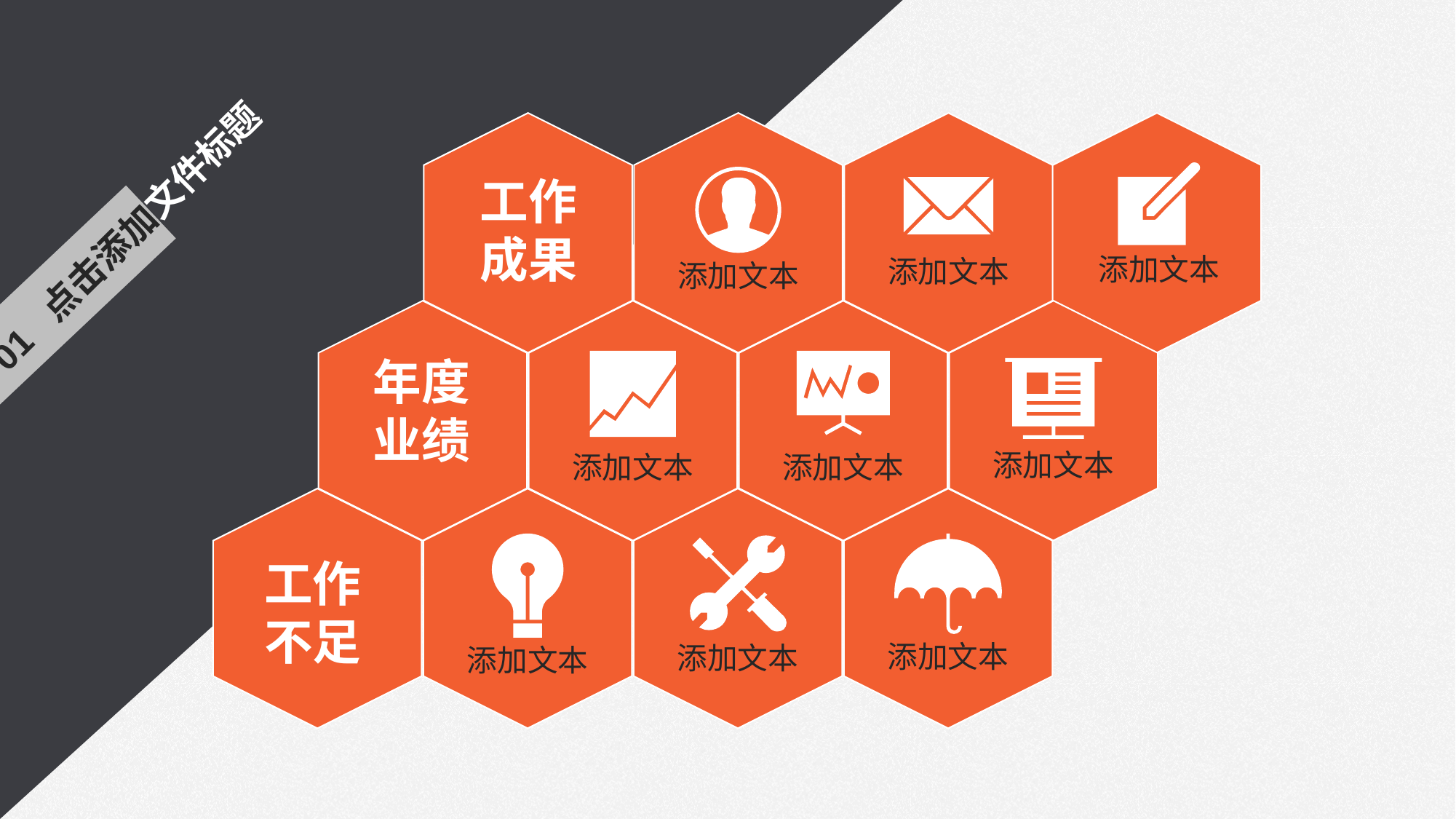

添加文本
工作
成果

添加文本

添加文本
01  点击添加文件标题

年度
业绩

添加文本

添加文本

添加文本

添加文本

添加文本

添加文本

工作
不足